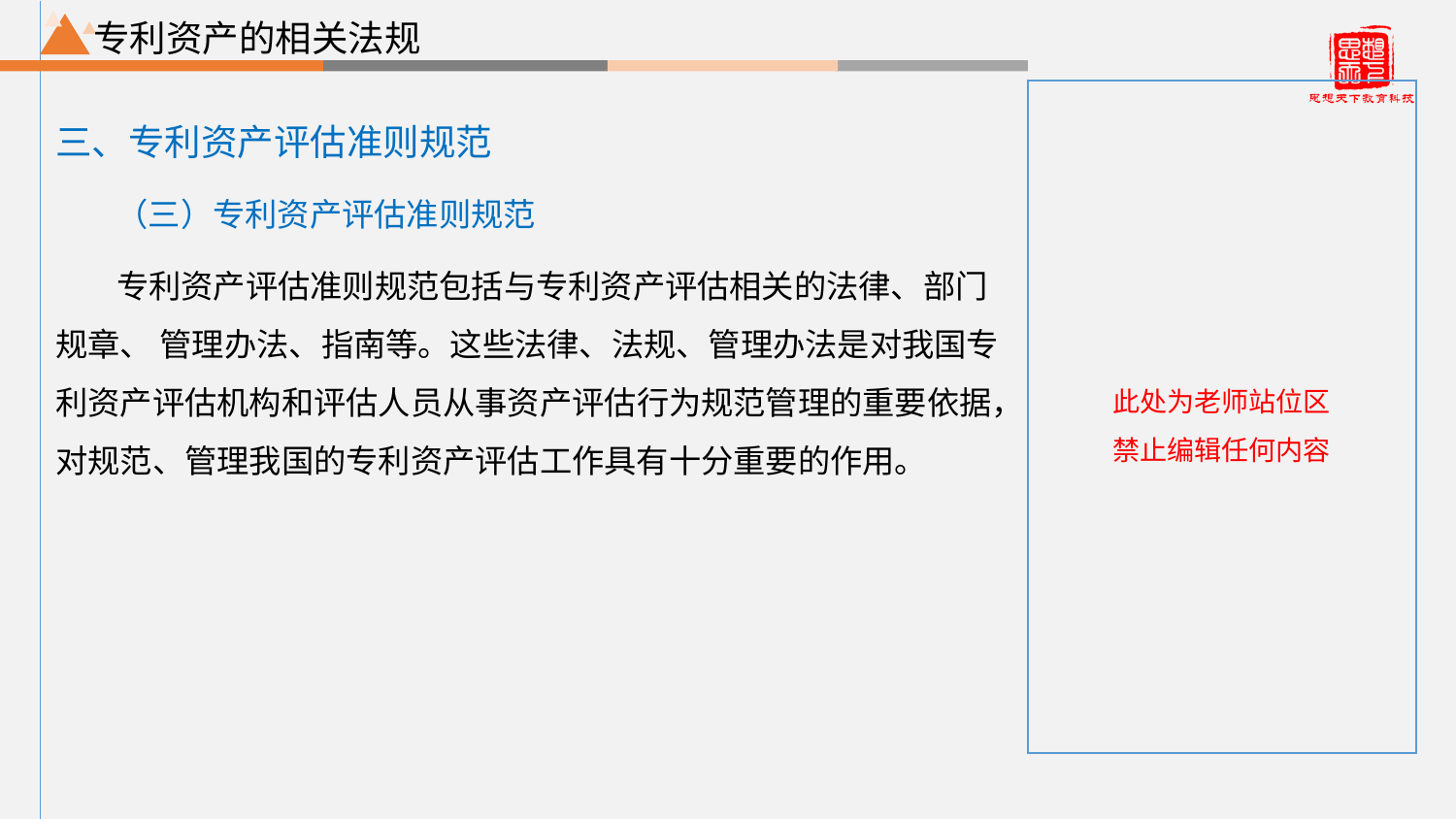

根据实际情况添加不同层级标题
# 专利资产的相关法规
三、专利资产评估准则规范
（三）专利资产评估准则规范
专利资产评估准则规范包括与专利资产评估相关的法律、部门规章、 管理办法、指南等。这些法律、法规、管理办法是对我国专利资产评估机构和评估人员从事资产评估行为规范管理的重要依据，对规范、管理我国的专利资产评估工作具有十分重要的作用。
39